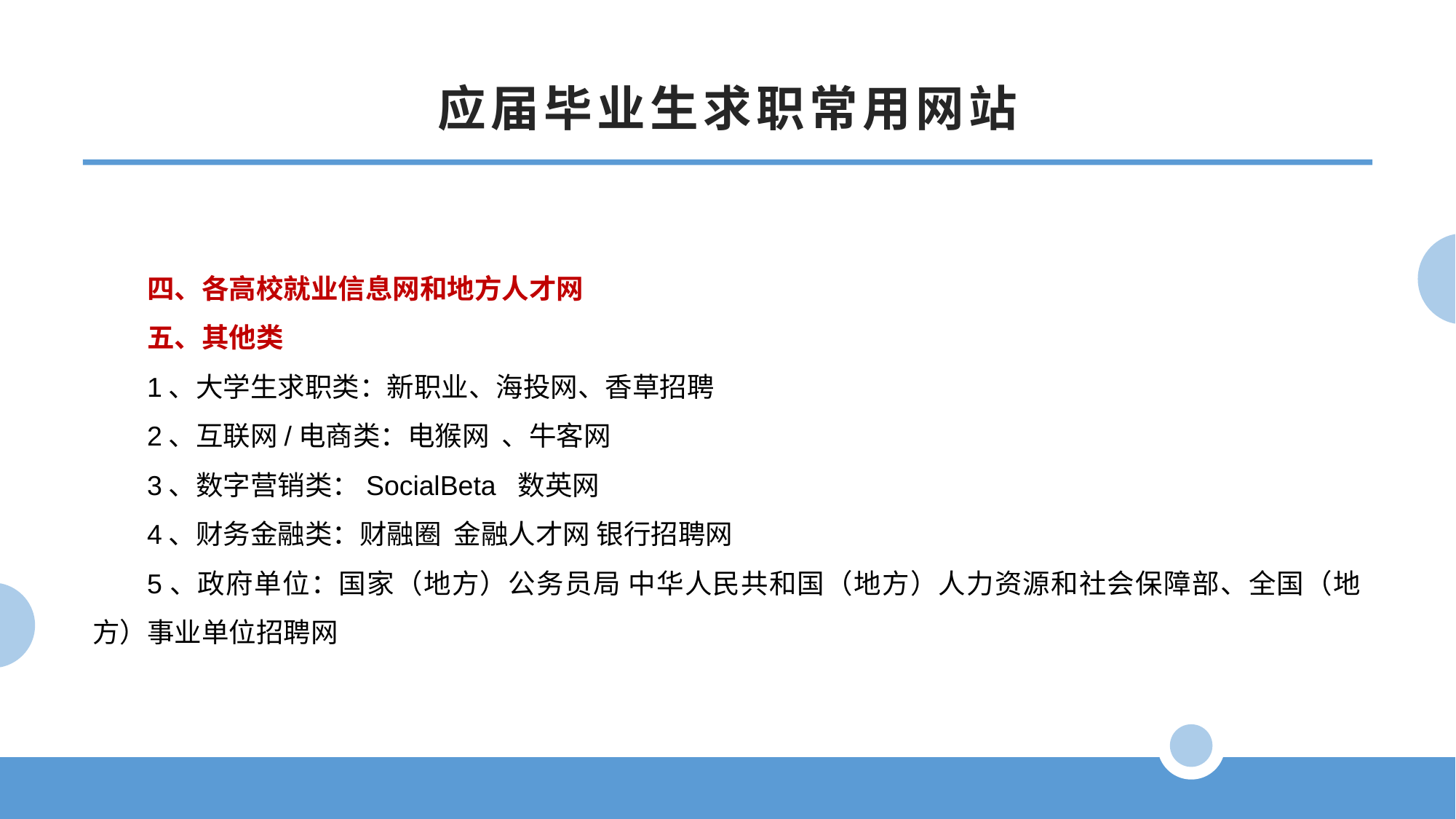

应届毕业生求职常用网站

四、各高校就业信息网和地方人才网
五、其他类
1、大学生求职类：新职业、海投网、香草招聘
2、互联网/电商类：电猴网  、牛客网
3、数字营销类：SocialBeta  数英网
4、财务金融类：财融圈  金融人才网 银行招聘网
5、政府单位：国家（地方）公务员局 中华人民共和国（地方）人力资源和社会保障部、全国（地方）事业单位招聘网